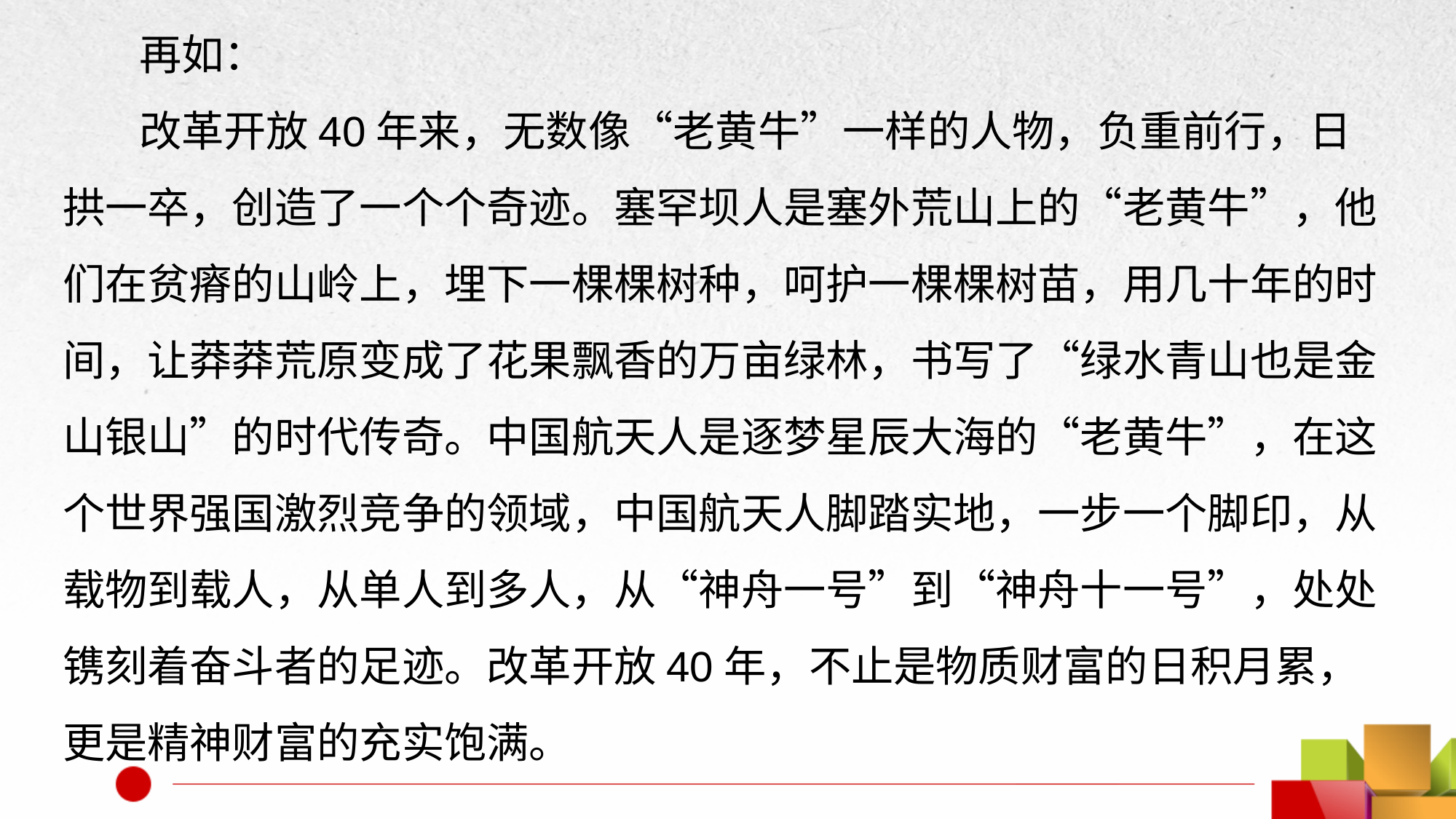

再如：
       改革开放40年来，无数像“老黄牛”一样的人物，负重前行，日拱一卒，创造了一个个奇迹。塞罕坝人是塞外荒山上的“老黄牛”，他们在贫瘠的山岭上，埋下一棵棵树种，呵护一棵棵树苗，用几十年的时间，让莽莽荒原变成了花果飘香的万亩绿林，书写了“绿水青山也是金山银山”的时代传奇。中国航天人是逐梦星辰大海的“老黄牛”，在这个世界强国激烈竞争的领域，中国航天人脚踏实地，一步一个脚印，从载物到载人，从单人到多人，从“神舟一号”到“神舟十一号”，处处镌刻着奋斗者的足迹。改革开放40年，不止是物质财富的日积月累，更是精神财富的充实饱满。